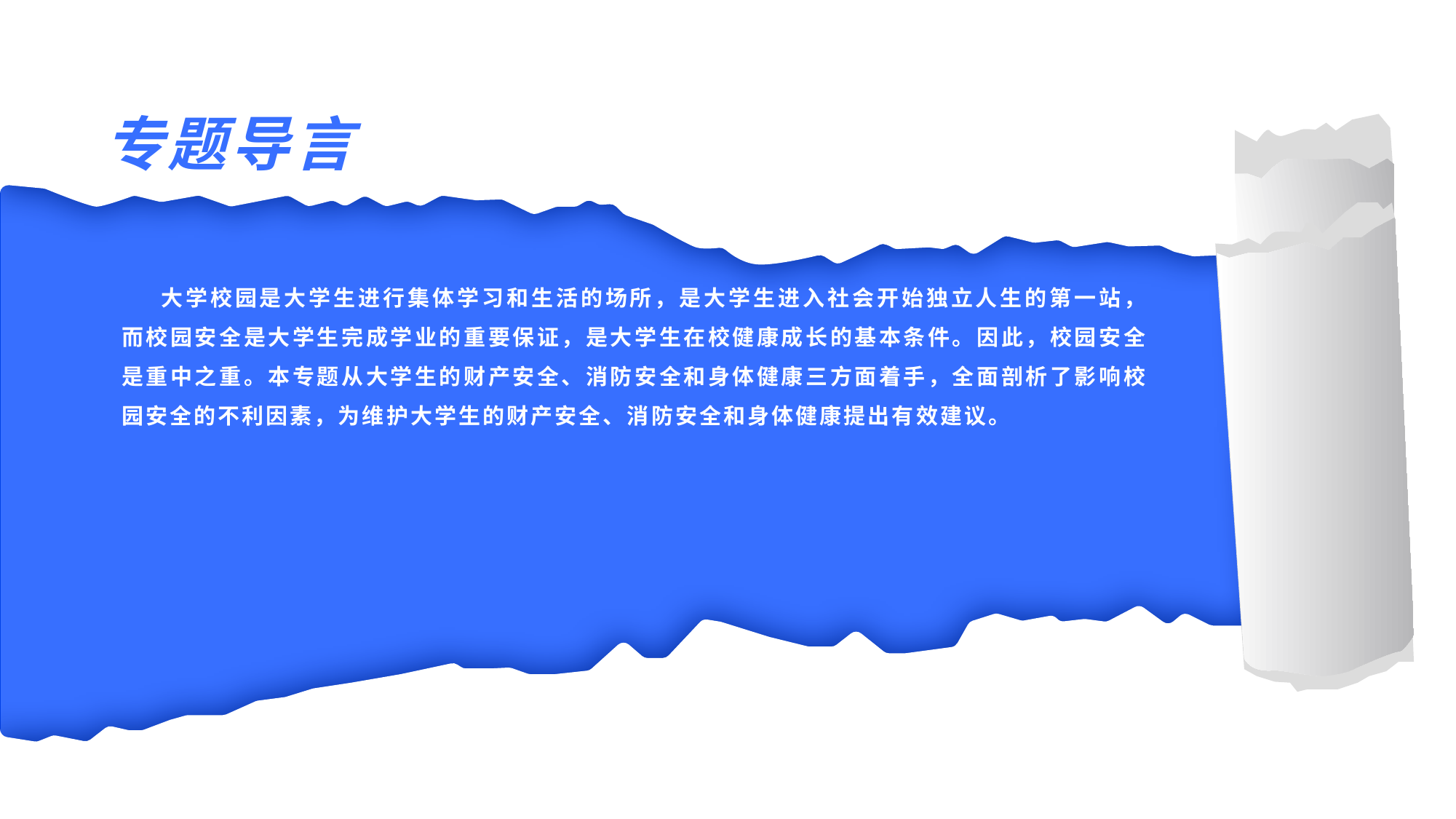

# 专题导言

大学校园是大学生进行集体学习和生活的场所，是大学生进入社会开始独立人生的第一站，而校园安全是大学生完成学业的重要保证，是大学生在校健康成长的基本条件。因此，校园安全是重中之重。本专题从大学生的财产安全、消防安全和身体健康三方面着手，全面剖析了影响校园安全的不利因素，为维护大学生的财产安全、消防安全和身体健康提出有效建议。